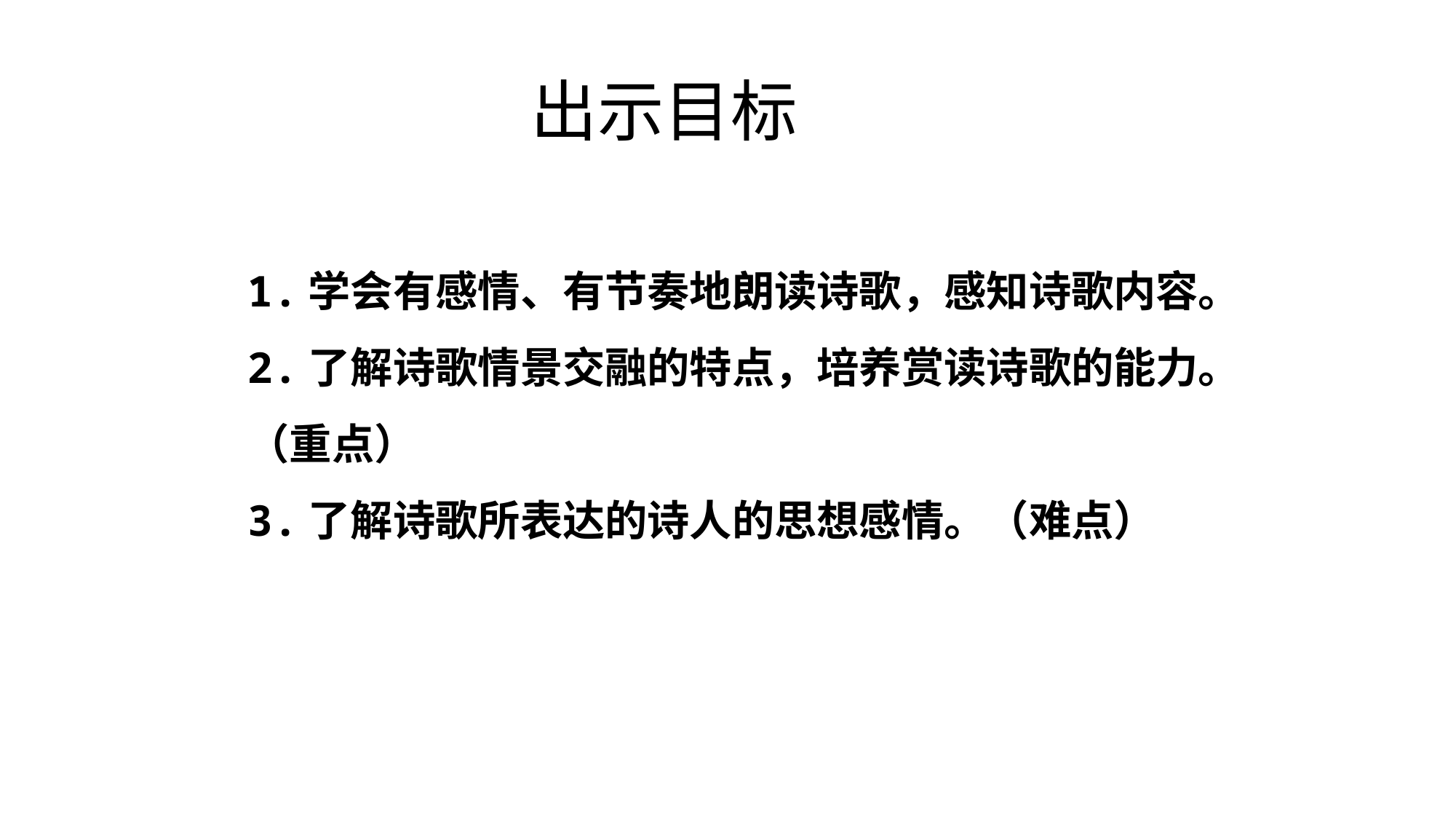

出示目标
1.学会有感情、有节奏地朗读诗歌，感知诗歌内容。
2.了解诗歌情景交融的特点，培养赏读诗歌的能力。（重点）
3.了解诗歌所表达的诗人的思想感情。（难点）